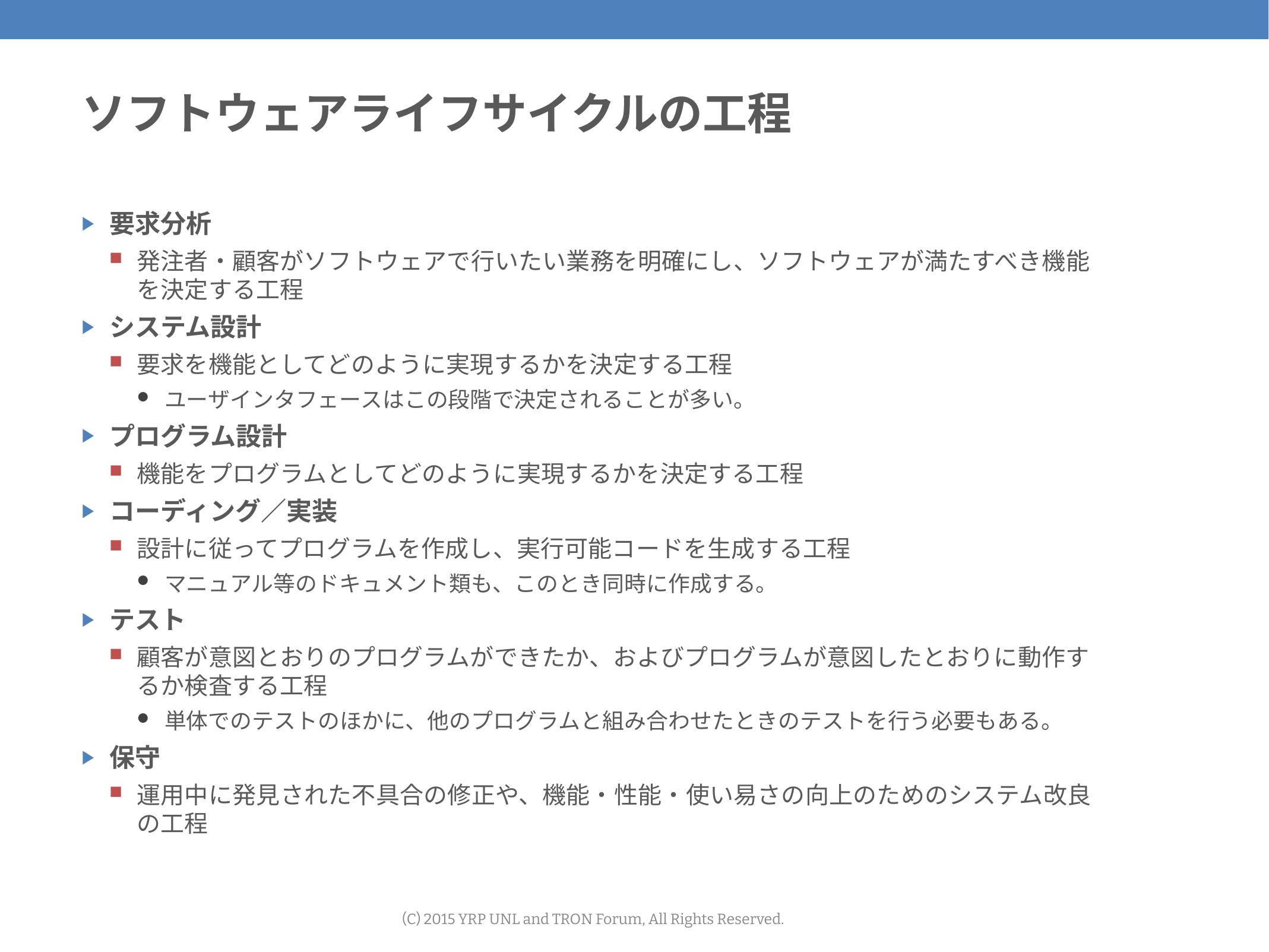

19
# ソフトウェアライフサイクルの工程
要求分析
発注者・顧客がソフトウェアで行いたい業務を明確にし、ソフトウェアが満たすべき機能を決定する工程
システム設計
要求を機能としてどのように実現するかを決定する工程
ユーザインタフェースはこの段階で決定されることが多い。
プログラム設計
機能をプログラムとしてどのように実現するかを決定する工程
コーディング／実装
設計に従ってプログラムを作成し、実行可能コードを生成する工程
マニュアル等のドキュメント類も、このとき同時に作成する。
テスト
顧客が意図とおりのプログラムができたか、およびプログラムが意図したとおりに動作するか検査する工程
単体でのテストのほかに、他のプログラムと組み合わせたときのテストを行う必要もある。
保守
運用中に発見された不具合の修正や、機能・性能・使い易さの向上のためのシステム改良の工程
(C) 2015 YRP UNL and TRON Forum, All Rights Reserved.